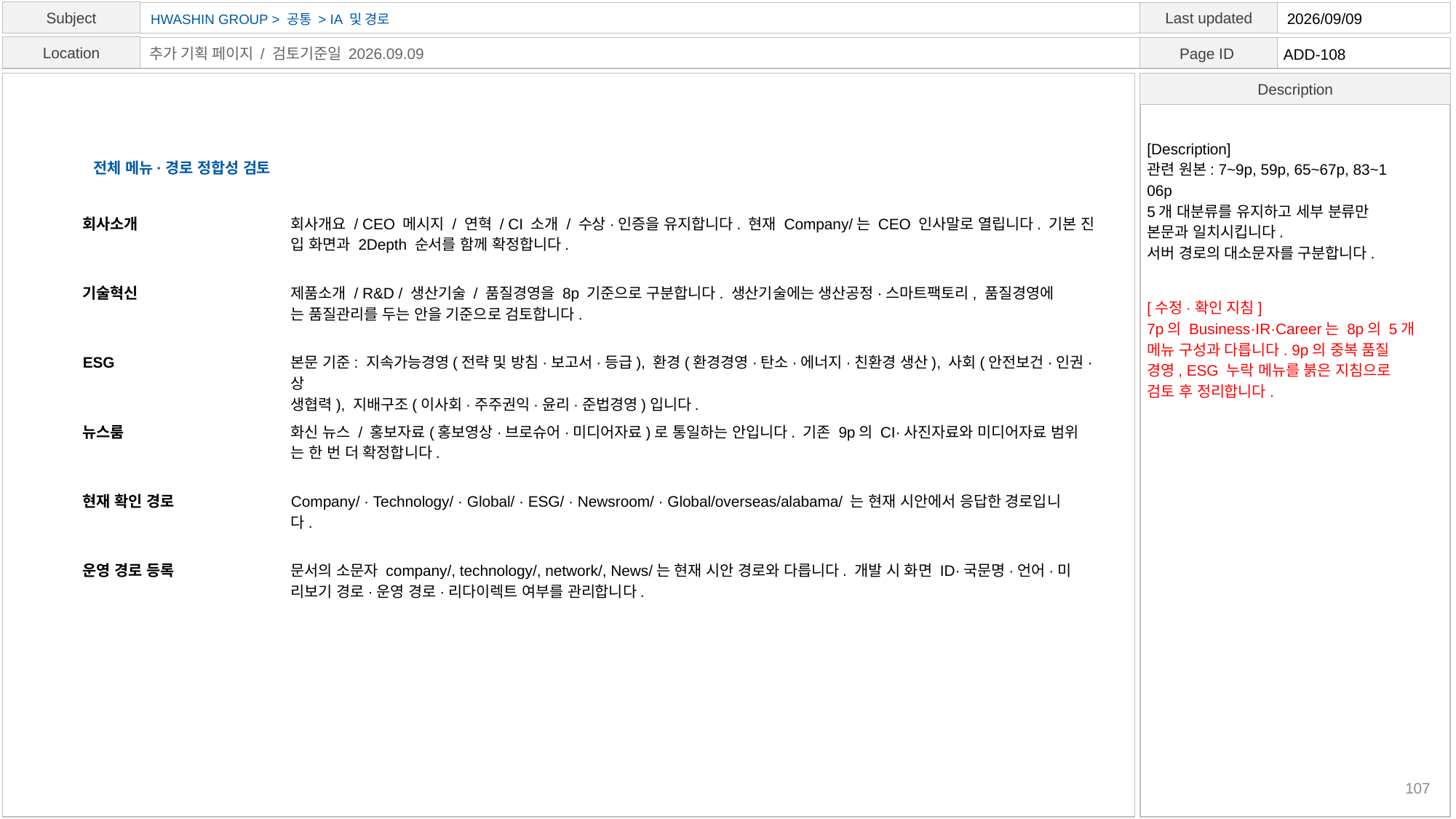

HWASHIN GROUP > 공통 > IA 및 경로
2026/09/09
ADD-108
추가 기획 페이지 / 검토기준일 2026.09.09
[Description]
관련 원본: 7~9p, 59p, 65~67p, 83~1
06p
5개 대분류를 유지하고 세부 분류만
본문과 일치시킵니다.
서버 경로의 대소문자를 구분합니다.
전체 메뉴·경로 정합성 검토
회사소개
회사개요 / CEO 메시지 / 연혁 / CI 소개 / 수상·인증을 유지합니다. 현재 Company/는 CEO 인사말로 열립니다. 기본 진
입 화면과 2Depth 순서를 함께 확정합니다.
기술혁신
제품소개 / R&D / 생산기술 / 품질경영을 8p 기준으로 구분합니다. 생산기술에는 생산공정·스마트팩토리, 품질경영에
는 품질관리를 두는 안을 기준으로 검토합니다.
[수정·확인 지침]
7p의 Business·IR·Career는 8p의 5개
메뉴 구성과 다릅니다. 9p의 중복 품질
경영, ESG 누락 메뉴를 붉은 지침으로
검토 후 정리합니다.
ESG
본문 기준: 지속가능경영(전략 및 방침·보고서·등급), 환경(환경경영·탄소·에너지·친환경 생산), 사회(안전보건·인권·상
생협력), 지배구조(이사회·주주권익·윤리·준법경영)입니다.
뉴스룸
화신 뉴스 / 홍보자료(홍보영상·브로슈어·미디어자료)로 통일하는 안입니다. 기존 9p의 CI·사진자료와 미디어자료 범위
는 한 번 더 확정합니다.
현재 확인 경로
Company/ · Technology/ · Global/ · ESG/ · Newsroom/ · Global/overseas/alabama/ 는 현재 시안에서 응답한 경로입니
다.
운영 경로 등록
문서의 소문자 company/, technology/, network/, News/는 현재 시안 경로와 다릅니다. 개발 시 화면 ID·국문명·언어·미
리보기 경로·운영 경로·리다이렉트 여부를 관리합니다.
107